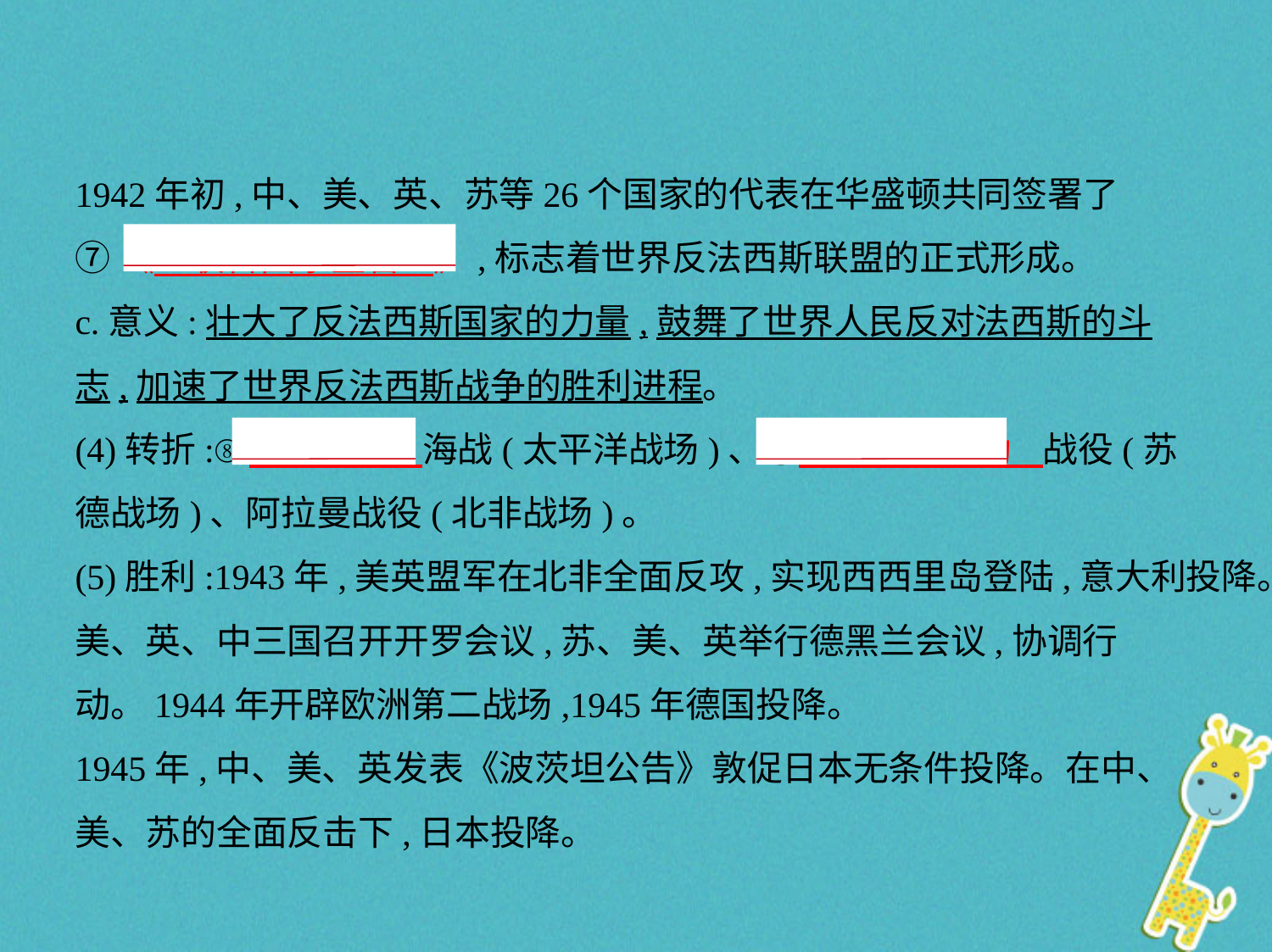

1942年初,中、美、英、苏等26个国家的代表在华盛顿共同签署了
⑦《　联合国家宣言    》,标志着世界反法西斯联盟的正式形成。
c.意义:壮大了反法西斯国家的力量,鼓舞了世界人民反对法西斯的斗
志,加速了世界反法西斯战争的胜利进程。
(4)转折:⑧　中途岛    海战(太平洋战场)、⑨　斯大林格勒    战役(苏
德战场)、阿拉曼战役(北非战场)。
(5)胜利:1943年,美英盟军在北非全面反攻,实现西西里岛登陆,意大利投降。
美、英、中三国召开开罗会议,苏、美、英举行德黑兰会议,协调行
动。1944年开辟欧洲第二战场,1945年德国投降。
1945年,中、美、英发表《波茨坦公告》敦促日本无条件投降。在中、
美、苏的全面反击下,日本投降。